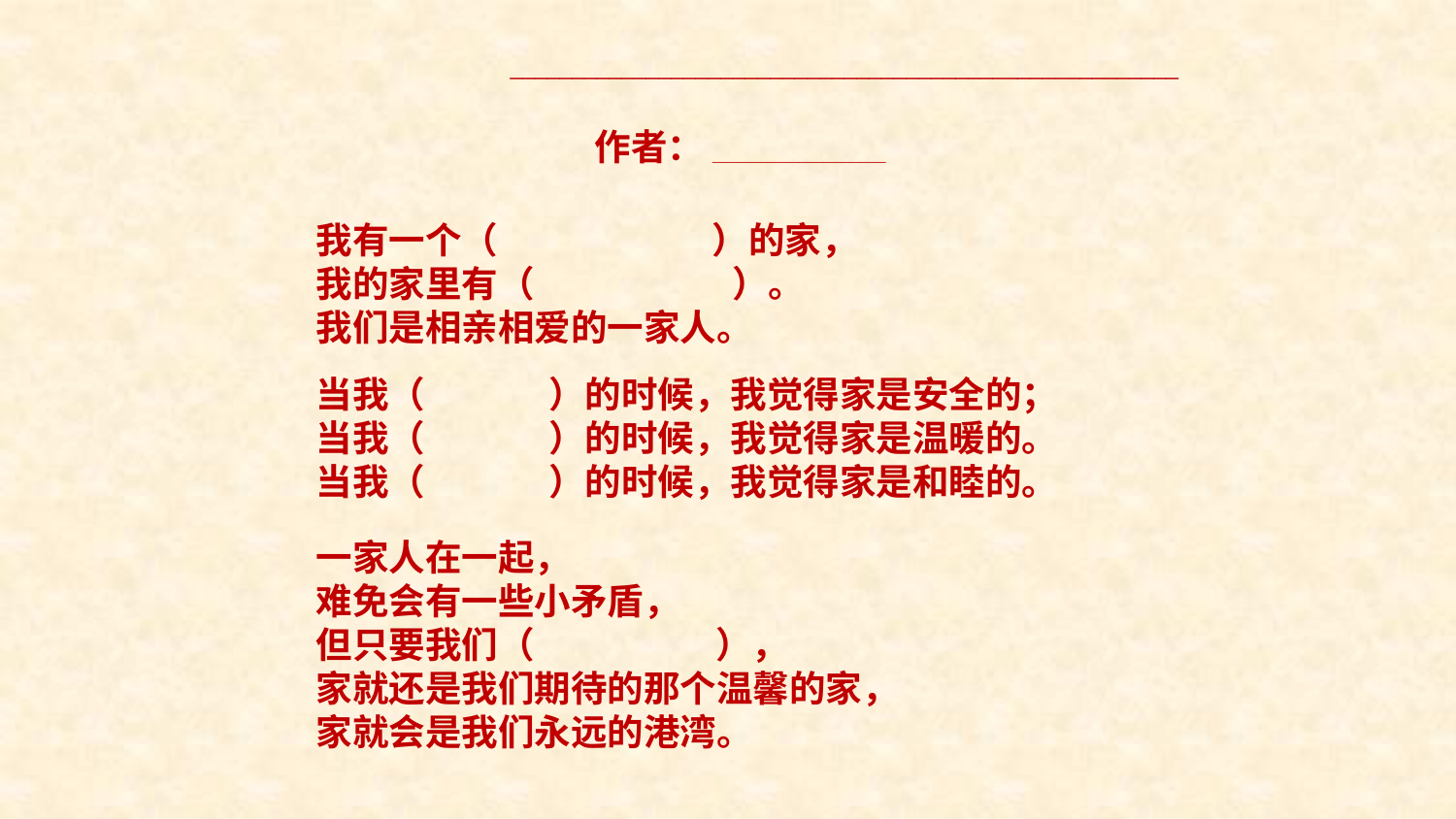

______________________________________________________
作者：______________
我有一个（                          ）的家，
我的家里有（                        ）。
我们是相亲相爱的一家人。

当我（               ）的时候，我觉得家是安全的；
当我（               ）的时候，我觉得家是温暖的。
当我（               ）的时候，我觉得家是和睦的。

一家人在一起，
难免会有一些小矛盾，
但只要我们（                      ），
家就还是我们期待的那个温馨的家，
家就会是我们永远的港湾。